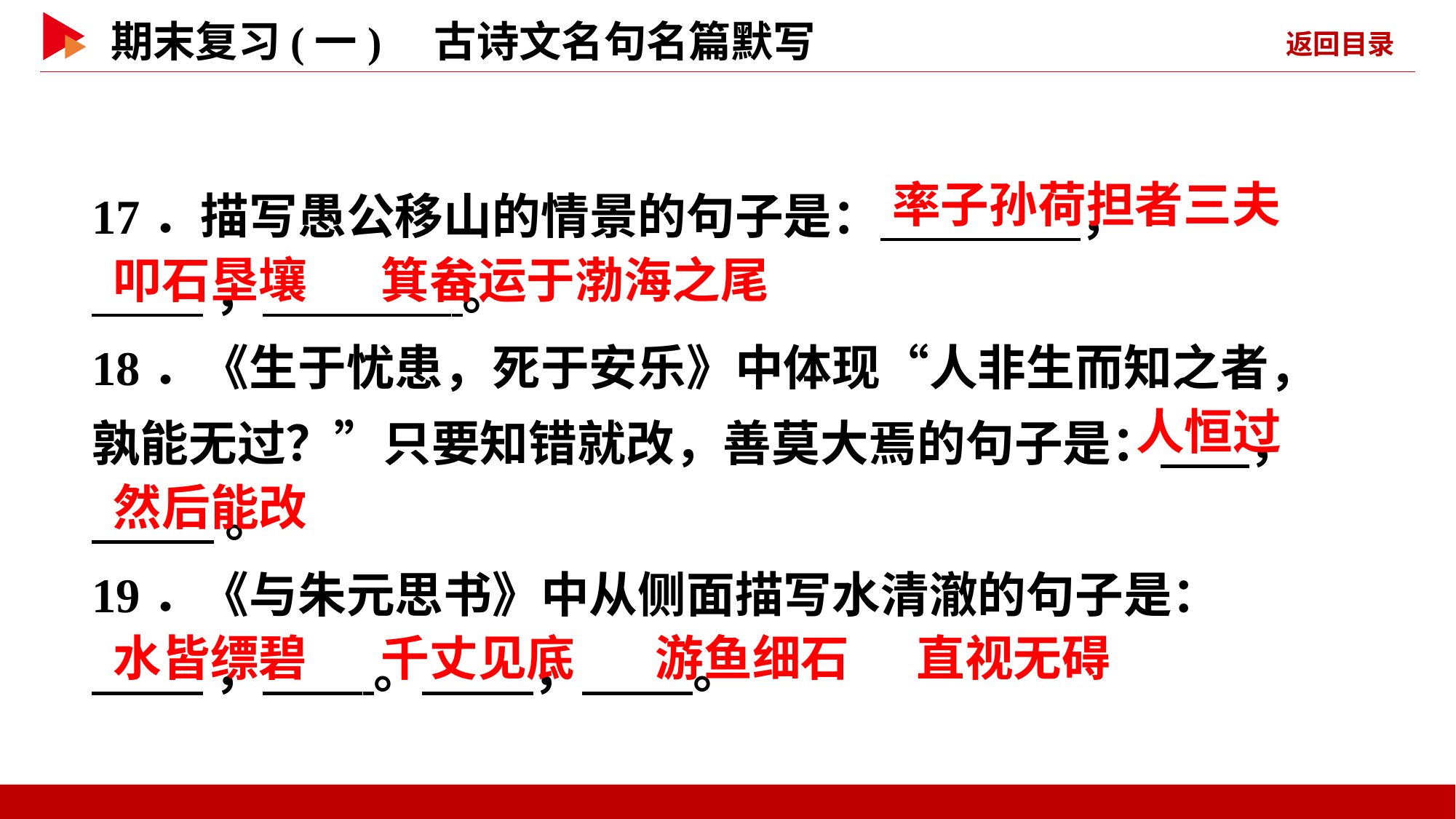

17．描写愚公移山的情景的句子是：                  ，
          ，                  。
18．《生于忧患，死于安乐》中体现“人非生而知之者，孰能无过？”只要知错就改，善莫大焉的句子是：        ，
           。
19．《与朱元思书》中从侧面描写水清澈的句子是：
          ，          。          ，          。
 率子孙荷担者三夫
 叩石垦壤
 箕畚运于渤海之尾
 人恒过
 然后能改
 水皆缥碧
 千丈见底
 游鱼细石
 直视无碍